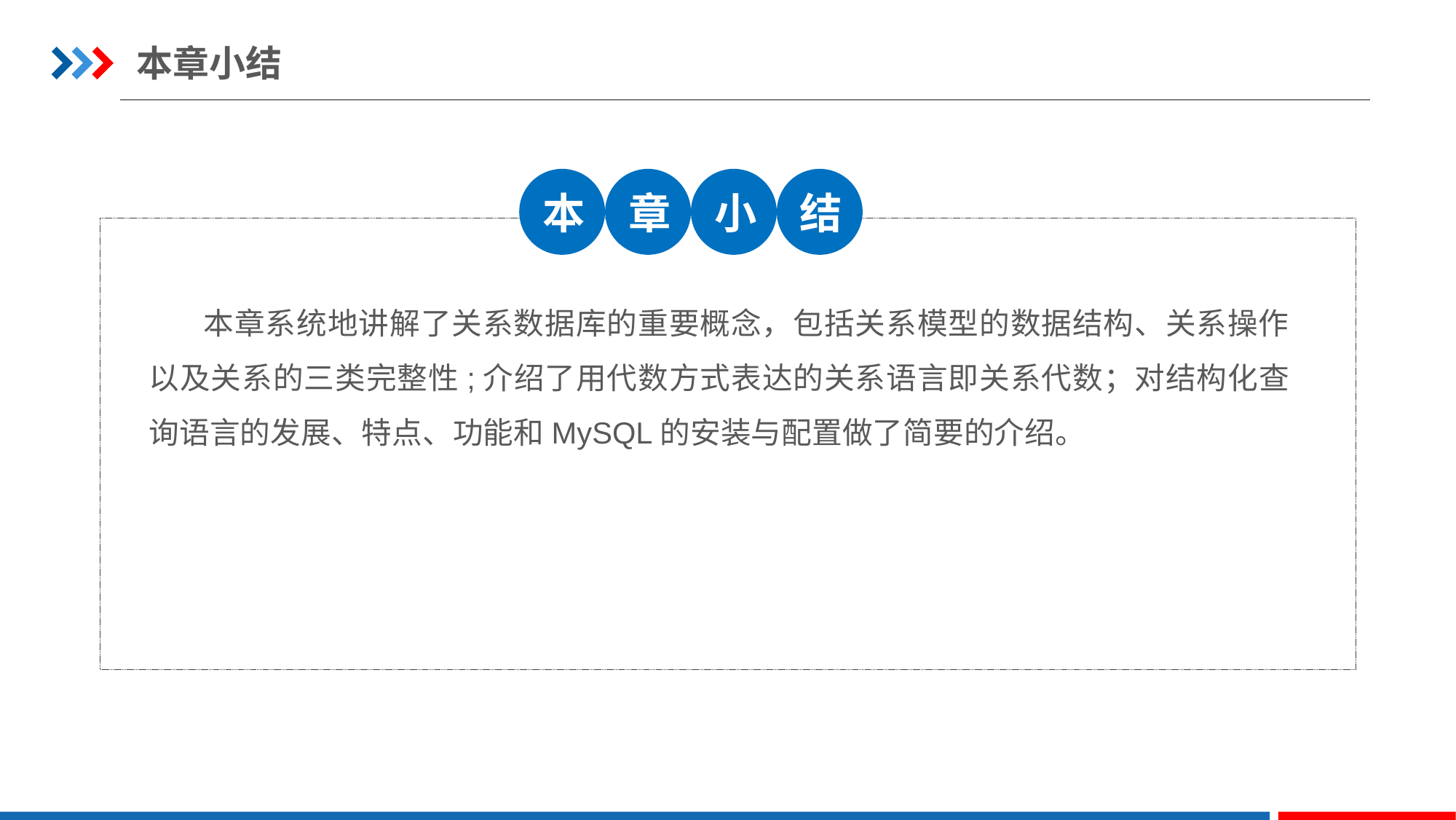

本章小结
本
章
小
结

本章系统地讲解了关系数据库的重要概念，包括关系模型的数据结构、关系操作以及关系的三类完整性;介绍了用代数方式表达的关系语言即关系代数；对结构化查询语言的发展、特点、功能和MySQL的安装与配置做了简要的介绍。